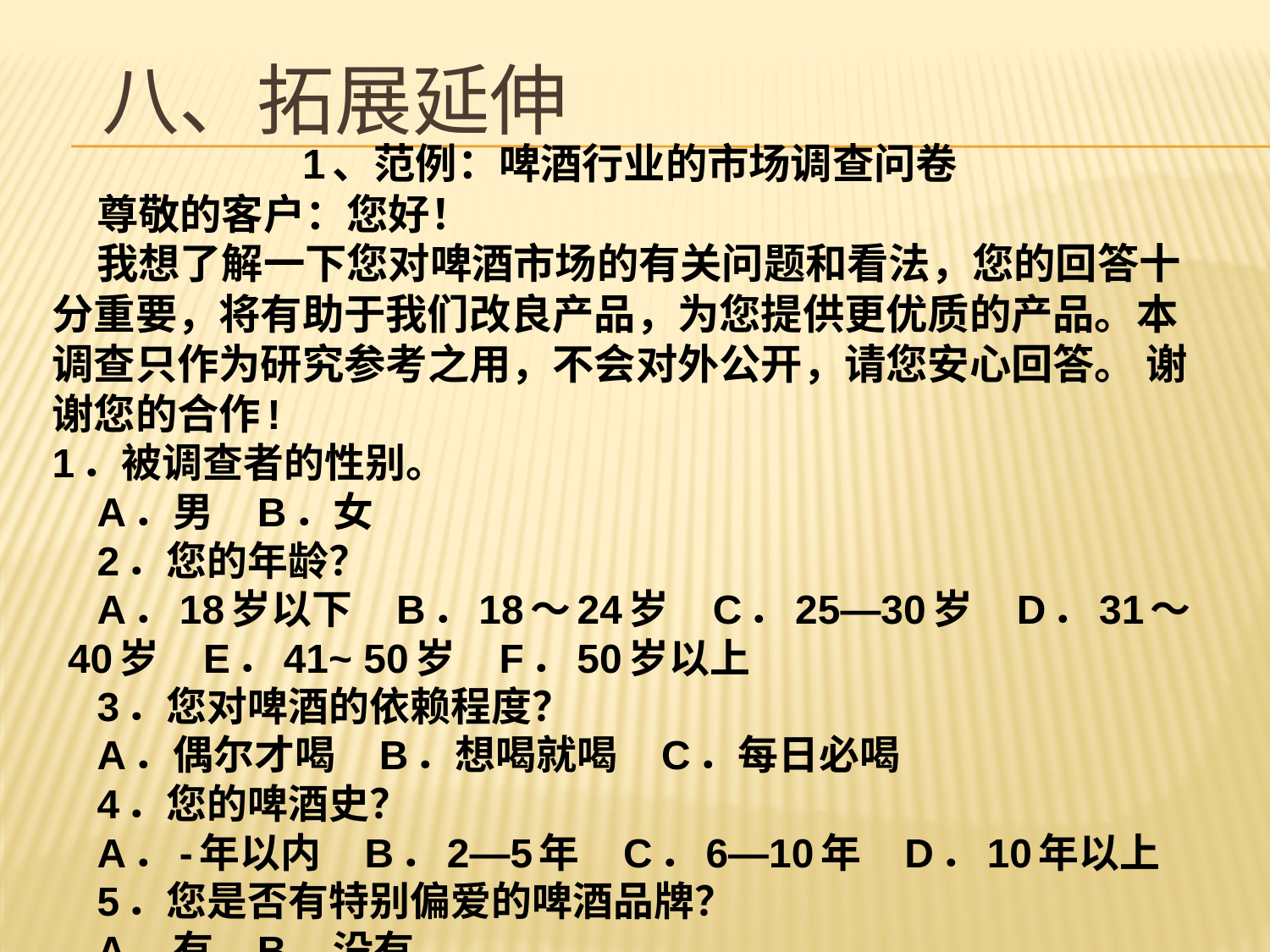

# 八、拓展延伸
1、范例：啤酒行业的市场调查问卷
    尊敬的客户：您好！
    我想了解一下您对啤酒市场的有关问题和看法，您的回答十分重要，将有助于我们改良产品，为您提供更优质的产品。本调查只作为研究参考之用，不会对外公开，请您安心回答。 谢谢您的合作!
1．被调查者的性别。
    A．男    B．女
    2．您的年龄？
    A．18岁以下    B．18～24岁    C．25—30岁    D．31～   40岁    E．41~ 50岁    F．50岁以上
    3．您对啤酒的依赖程度？
    A．偶尔才喝    B．想喝就喝    C．每日必喝
    4．您的啤酒史？
    A．-年以内    B．2—5年    C．6—10年    D．10年以上
    5．您是否有特别偏爱的啤酒品牌？
    A．有    B．没有